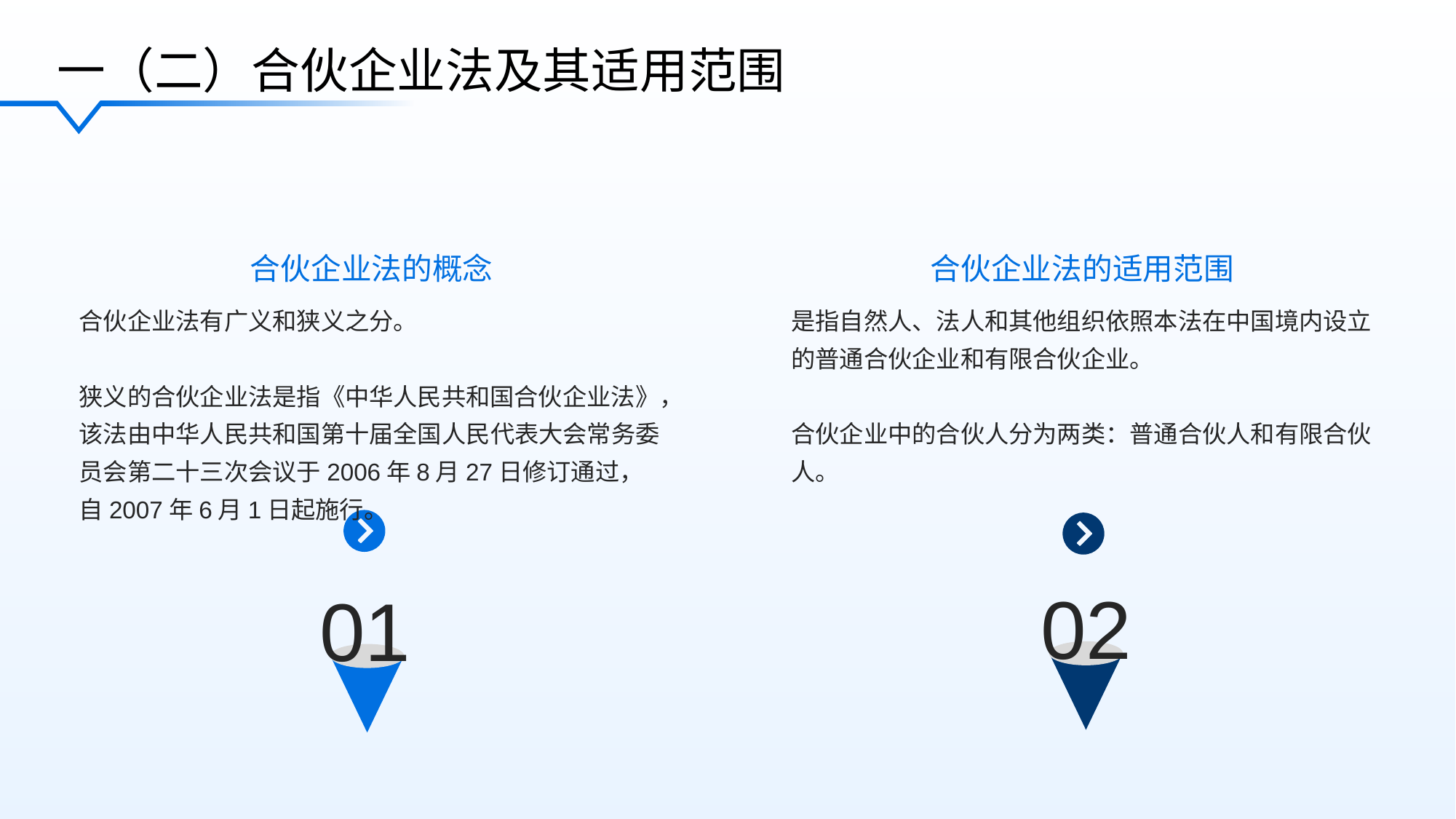

一（二）合伙企业法及其适用范围

合伙企业法的概念
合伙企业法的适用范围
合伙企业法有广义和狭义之分。

狭义的合伙企业法是指《中华人民共和国合伙企业法》，该法由中华人民共和国第十届全国人民代表大会常务委员会第二十三次会议于2006年8月27日修订通过，自2007年6月1日起施行。
是指自然人、法人和其他组织依照本法在中国境内设立的普通合伙企业和有限合伙企业。

合伙企业中的合伙人分为两类：普通合伙人和有限合伙人。

02
01